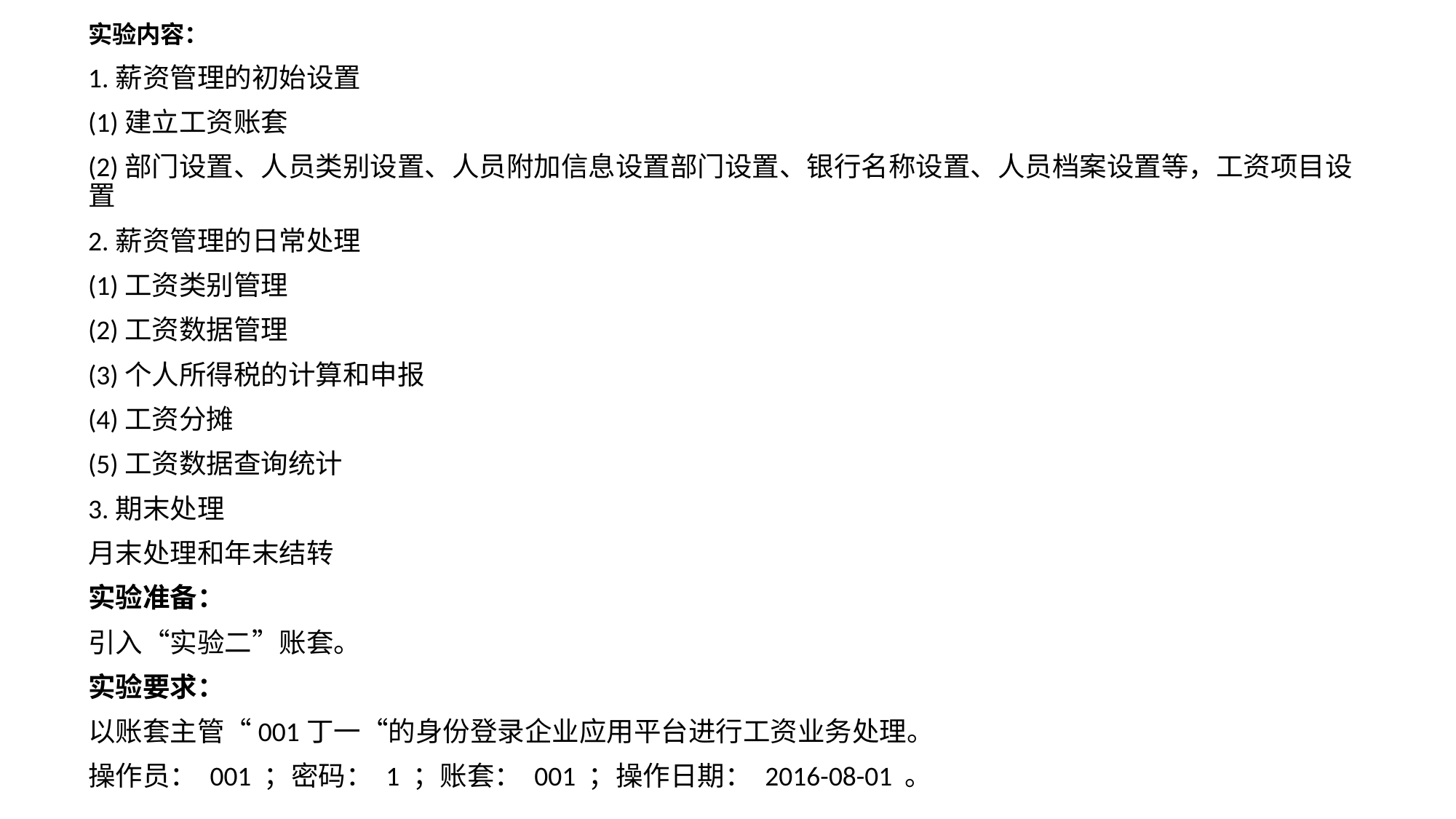

实验内容：
1.薪资管理的初始设置
(1)建立工资账套
(2)部门设置、人员类别设置、人员附加信息设置部门设置、银行名称设置、人员档案设置等，工资项目设置
2.薪资管理的日常处理
(1)工资类别管理
(2)工资数据管理
(3)个人所得税的计算和申报
(4)工资分摊
(5)工资数据查询统计
3.期末处理
月末处理和年末结转
实验准备：
引入“实验二”账套。
实验要求：
以账套主管“001丁一“的身份登录企业应用平台进行工资业务处理。
操作员： 001 ；密码： 1 ；账套： 001 ；操作日期： 2016-08-01 。